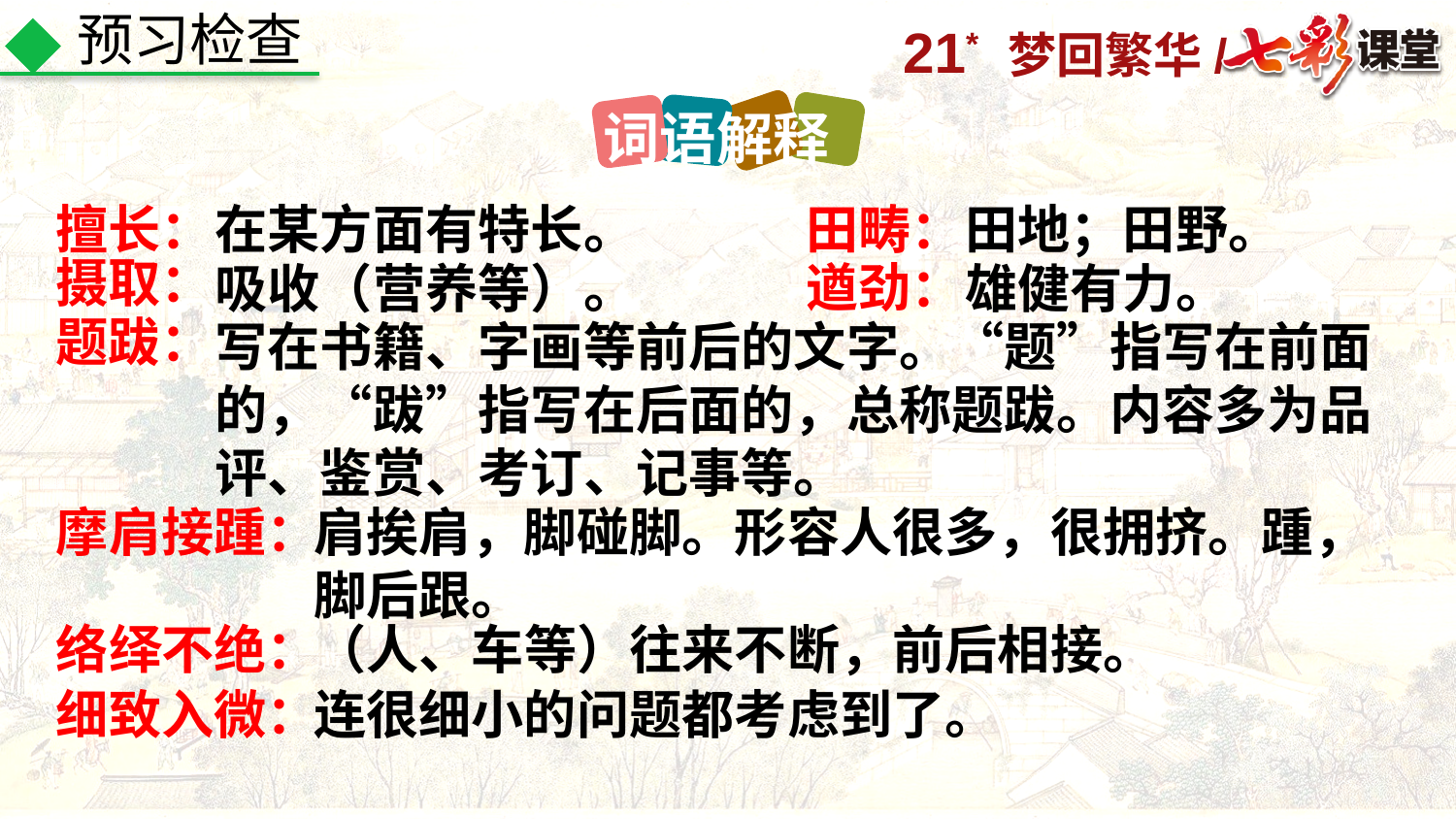

预习检查

词语解释

擅长：
田畴：
田地；田野。
在某方面有特长。
摄取：
遒劲：
吸收（营养等）。
雄健有力。
题跋：

写在书籍、字画等前后的文字。“题”指写在前面的，“跋”指写在后面的，总称题跋。内容多为品评、鉴赏、考订、记事等。
摩肩接踵：
肩挨肩，脚碰脚。形容人很多，很拥挤。踵，脚后跟。
络绎不绝：
（人、车等）往来不断，前后相接。
细致入微：
连很细小的问题都考虑到了。